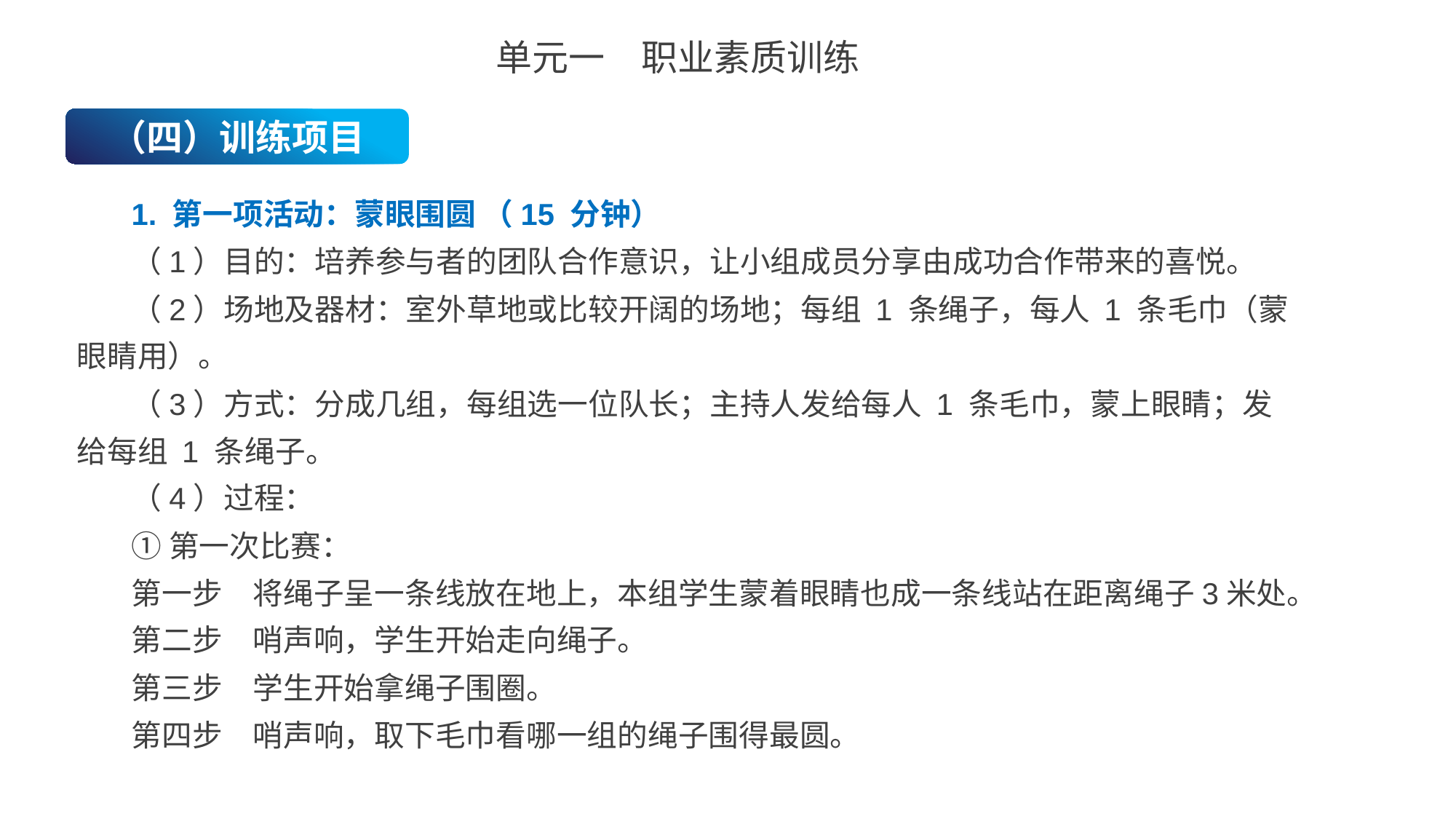

单元一　职业素质训练
（四）训练项目
1. 第一项活动：蒙眼围圆 （15 分钟）
（1）目的：培养参与者的团队合作意识，让小组成员分享由成功合作带来的喜悦。
（2）场地及器材：室外草地或比较开阔的场地；每组 1 条绳子，每人 1 条毛巾（蒙眼睛用）。
（3）方式：分成几组，每组选一位队长；主持人发给每人 1 条毛巾，蒙上眼睛；发给每组 1 条绳子。
（4）过程：
①第一次比赛：
第一步　将绳子呈一条线放在地上，本组学生蒙着眼睛也成一条线站在距离绳子3米处。
第二步　哨声响，学生开始走向绳子。
第三步　学生开始拿绳子围圈。
第四步　哨声响，取下毛巾看哪一组的绳子围得最圆。